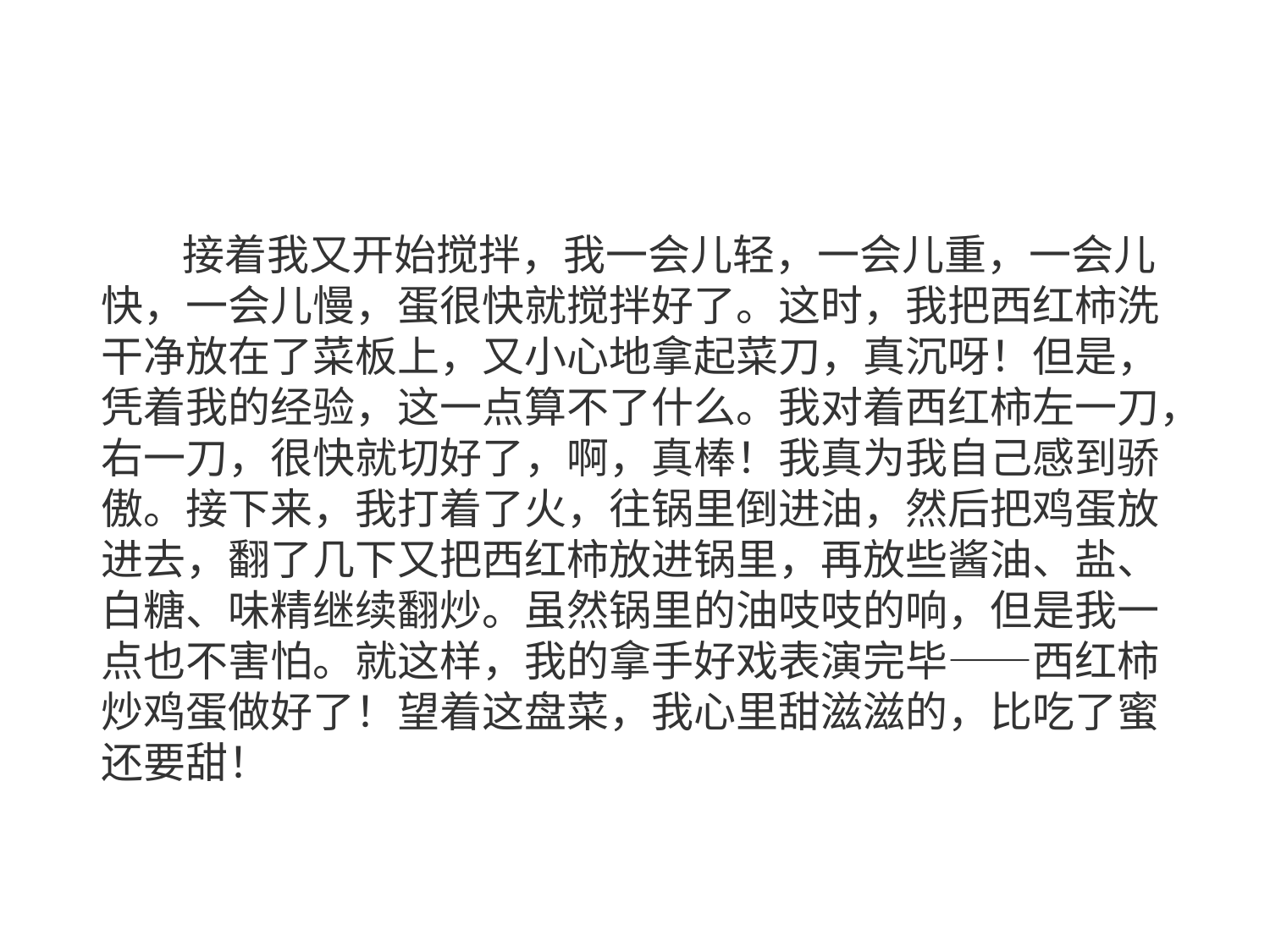

接着我又开始搅拌，我一会儿轻，一会儿重，一会儿快，一会儿慢，蛋很快就搅拌好了。这时，我把西红柿洗干净放在了菜板上，又小心地拿起菜刀，真沉呀！但是，凭着我的经验，这一点算不了什么。我对着西红柿左一刀，右一刀，很快就切好了，啊，真棒！我真为我自己感到骄傲。接下来，我打着了火，往锅里倒进油，然后把鸡蛋放进去，翻了几下又把西红柿放进锅里，再放些酱油、盐、白糖、味精继续翻炒。虽然锅里的油吱吱的响，但是我一点也不害怕。就这样，我的拿手好戏表演完毕——西红柿炒鸡蛋做好了！望着这盘菜，我心里甜滋滋的，比吃了蜜还要甜！